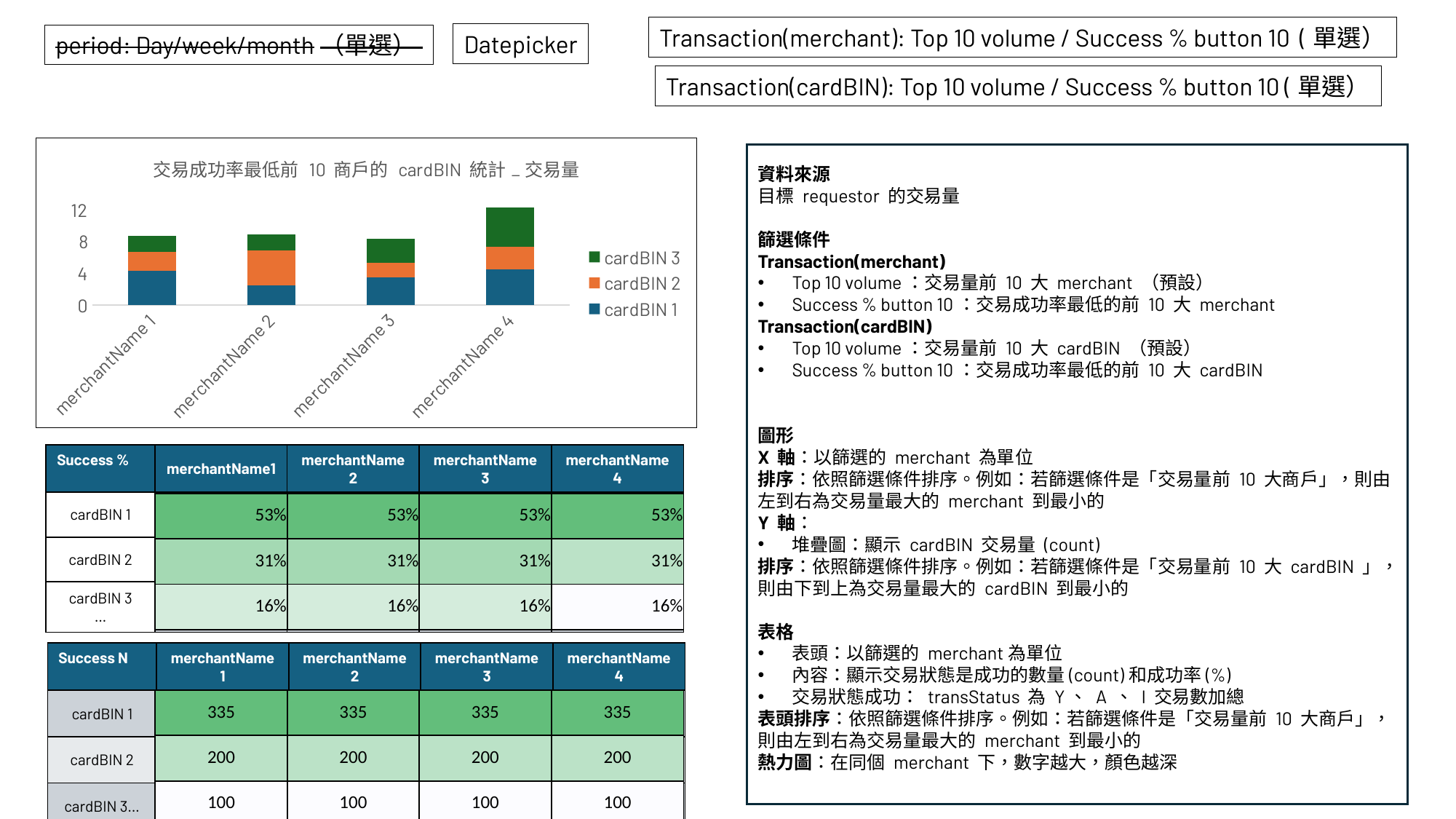

Transaction(merchant): Top 10 volume / Success % button 10  (單選）
Datepicker
period: Day/week/month（單選）
Transaction(cardBIN): Top 10 volume / Success % button 10 (單選）

### Chart: 交易成功率最低前 10 商戶的 cardBIN 統計_交易量

| Category | cardBIN 1 | cardBIN 2 | cardBIN 3 |
|---|---|---|---|
| merchantName 1 | 4.3 | 2.4 | 2.0 |
| merchantName 2 | 2.5 | 4.4 | 2.0 |
| merchantName 3 | 3.5 | 1.8 | 3.0 |
| merchantName 4 | 4.5 | 2.8 | 5.0 |
資料來源
目標 requestor 的交易量

篩選條件
Transaction(merchant)
Top 10 volume：交易量前 10 大 merchant （預設）
Success % button 10：交易成功率最低的前 10 大 merchant
Transaction(cardBIN)
Top 10 volume：交易量前 10 大 cardBIN （預設）
Success % button 10：交易成功率最低的前 10 大 cardBIN

圖形
X 軸：以篩選的 merchant 為單位
排序：依照篩選條件排序。例如：若篩選條件是「交易量前 10 大商戶」，則由左到右為交易量最大的 merchant 到最小的
Y 軸：
堆疊圖：顯示 cardBIN 交易量 (count)
排序：依照篩選條件排序。例如：若篩選條件是「交易量前 10 大 cardBIN 」，則由下到上為交易量最大的 cardBIN 到最小的

表格
表頭：以篩選的 merchant為單位
內容：顯示交易狀態是成功的數量(count)和成功率(%)
交易狀態成功： transStatus 為 Y、 A 、 I 交易數加總
表頭排序：依照篩選條件排序。例如：若篩選條件是「交易量前 10 大商戶」，則由左到右為交易量最大的 merchant 到最小的
熱力圖：在同個 merchant 下，數字越大，顏色越深

| Success % | merchantName1 | merchantName 2 | merchantName3 | merchantName 4 |
| --- | --- | --- | --- | --- |
| cardBIN 1 |  |  |  |  |
| cardBIN 2 |  |  |  |  |
| cardBIN 3 … |  |  |  |  |
| 53% | 53% | 53% | 53% |
| --- | --- | --- | --- |
| 31% | 31% | 31% | 31% |
| 16% | 16% | 16% | 16% |
| Success N | merchantName 1 | merchantName2 | merchantName3 | merchantName4 |
| --- | --- | --- | --- | --- |
| cardBIN 1 |  |  |  |  |
| cardBIN 2 |  |  |  |  |
| cardBIN 3… |  |  |  |  |
| 335 | 335 | 335 | 335 |
| --- | --- | --- | --- |
| 200 | 200 | 200 | 200 |
| 100 | 100 | 100 | 100 |